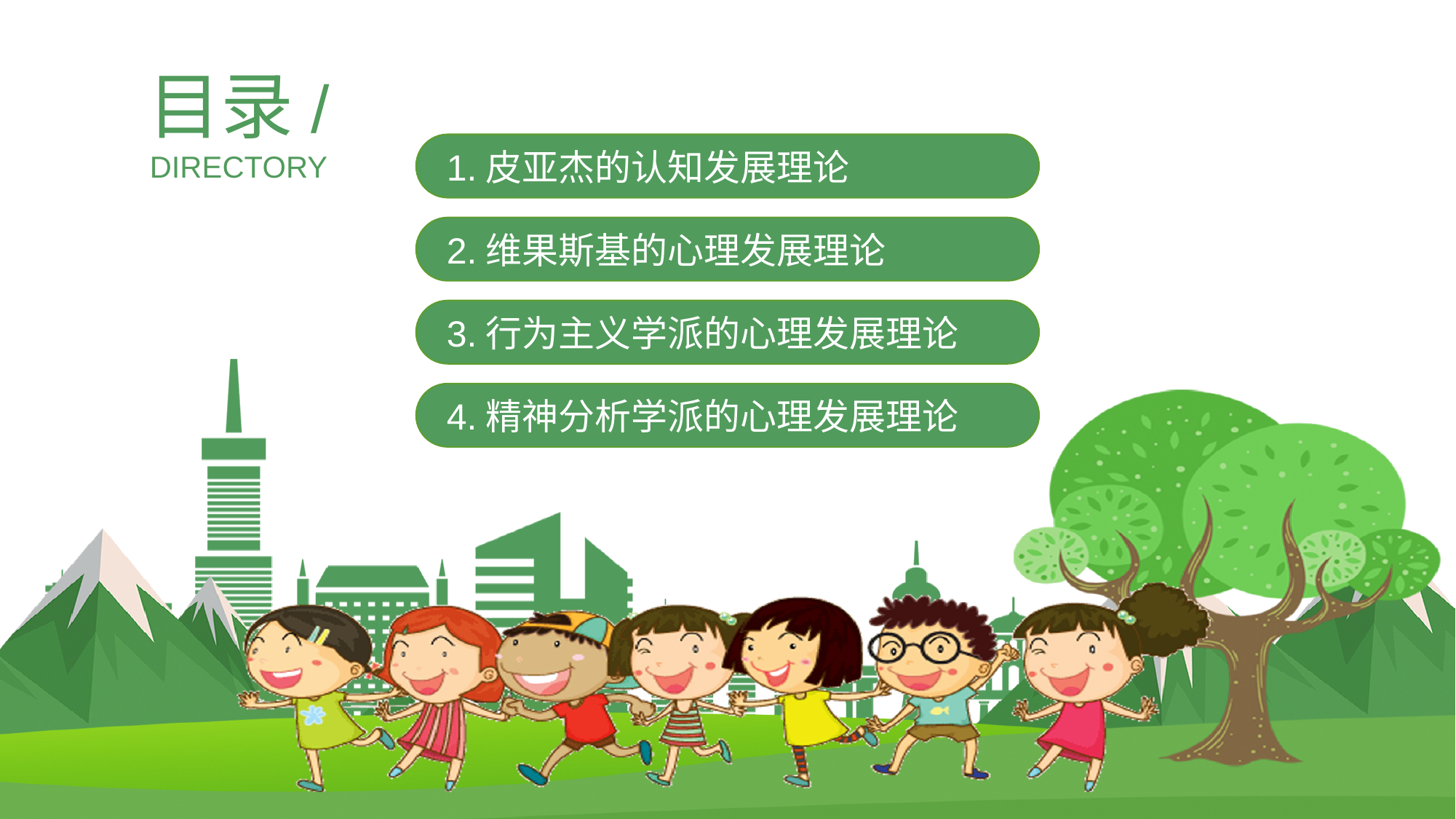

目录/
DIRECTORY
1.皮亚杰的认知发展理论
2.维果斯基的心理发展理论
3.行为主义学派的心理发展理论
4.精神分析学派的心理发展理论